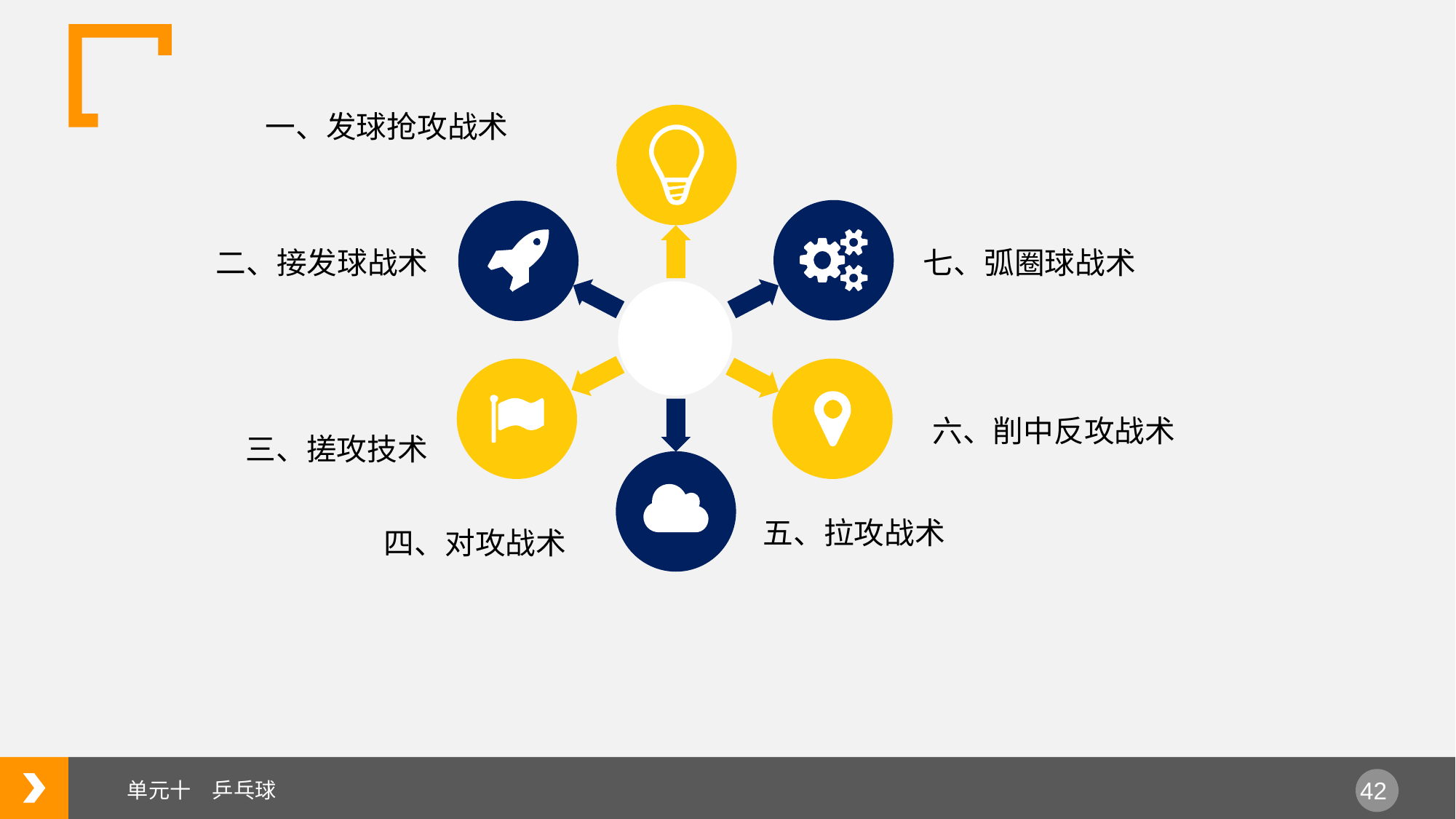

一、发球抢攻战术

二、接发球战术
七、弧圈球战术

六、削中反攻战术
三、搓攻技术

五、拉攻战术
四、对攻战术
单元十　乒乓球